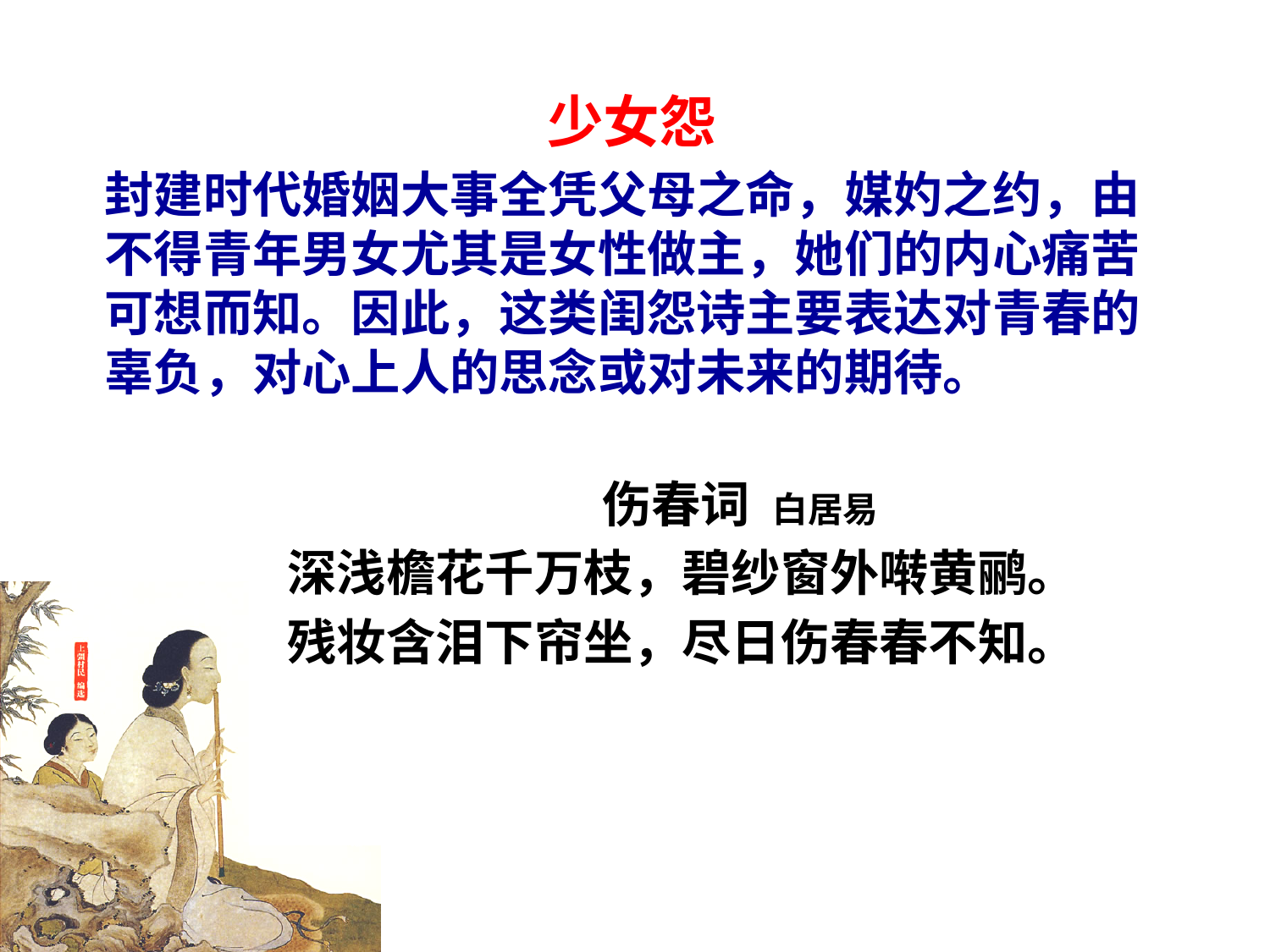

少女怨
封建时代婚姻大事全凭父母之命，媒妁之约，由不得青年男女尤其是女性做主，她们的内心痛苦可想而知。因此，这类闺怨诗主要表达对青春的辜负，对心上人的思念或对未来的期待。
         伤春词  白居易
  深浅檐花千万枝，碧纱窗外啭黄鹂。
  残妆含泪下帘坐，尽日伤春春不知。